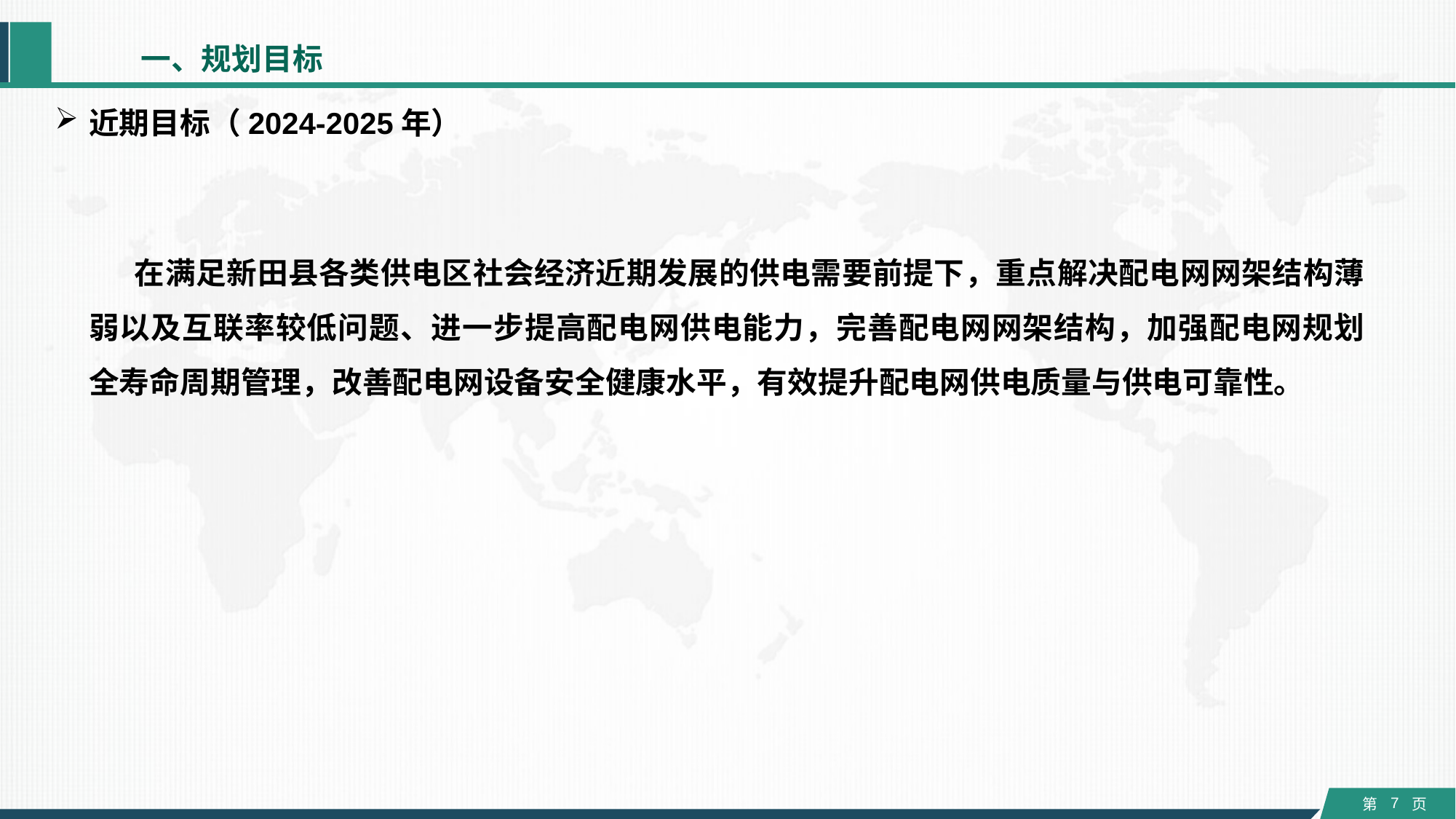

一、规划目标
近期目标（2024-2025年）
在满足新田县各类供电区社会经济近期发展的供电需要前提下，重点解决配电网网架结构薄弱以及互联率较低问题、进一步提高配电网供电能力，完善配电网网架结构，加强配电网规划全寿命周期管理，改善配电网设备安全健康水平，有效提升配电网供电质量与供电可靠性。